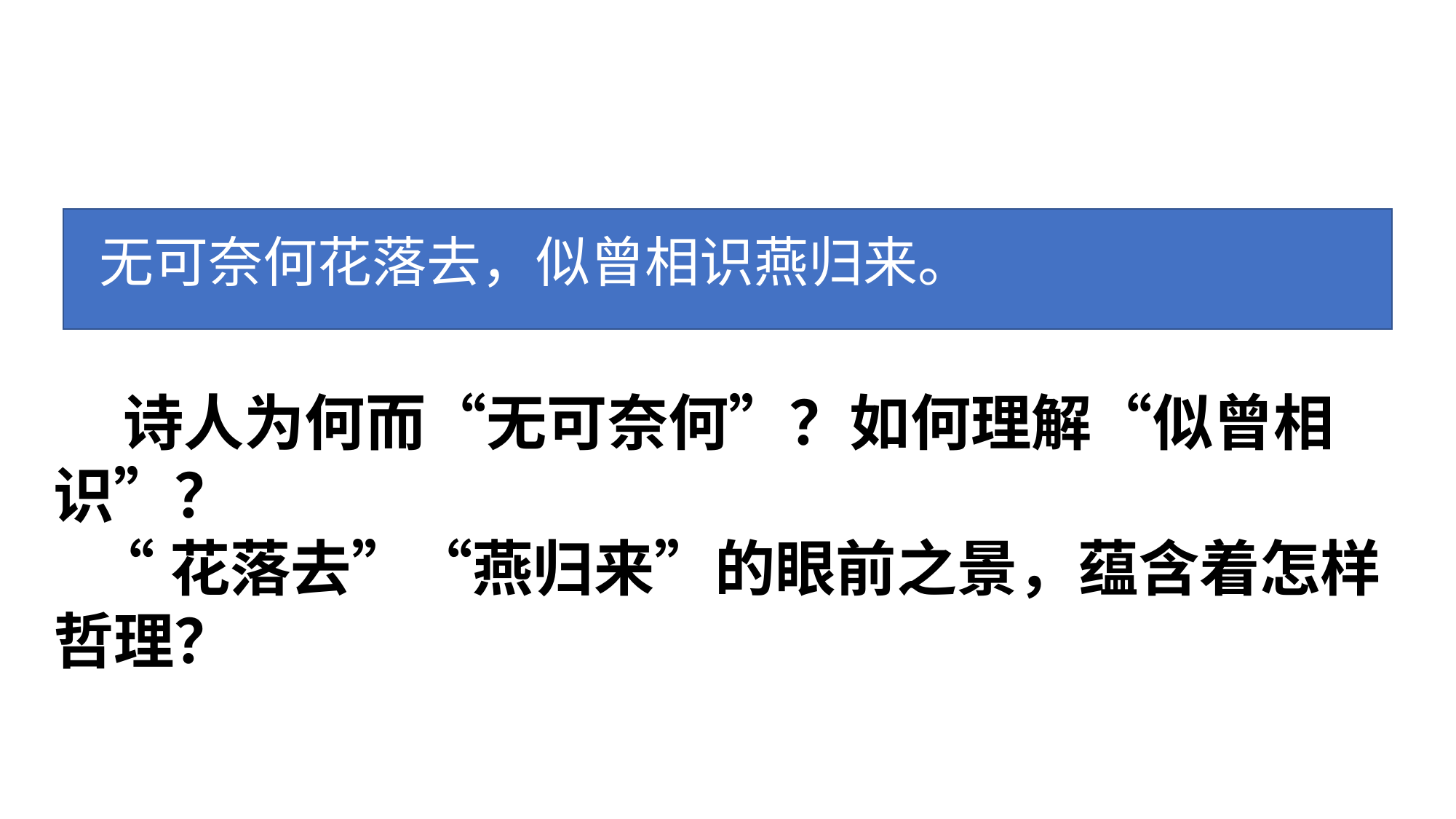

无可奈何花落去，似曾相识燕归来。

    诗人为何而“无可奈何”？如何理解“似曾相识”？
   “花落去”“燕归来”的眼前之景，蕴含着怎样哲理？